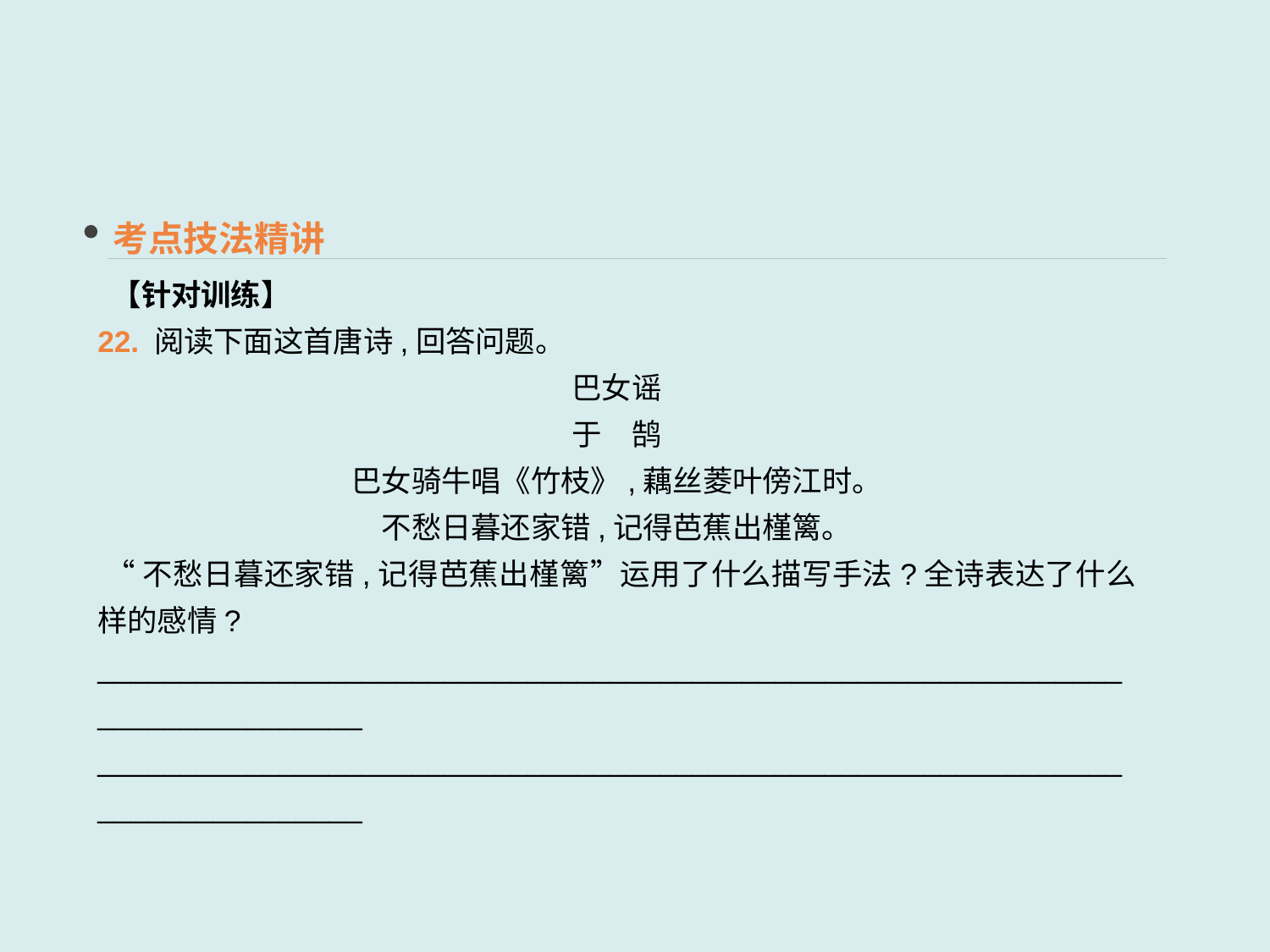

考点技法精讲

 【针对训练】
22. 阅读下面这首唐诗,回答问题。
巴女谣
于　鹄
巴女骑牛唱《竹枝》,藕丝菱叶傍江时。
不愁日暮还家错,记得芭蕉出槿篱。
 “不愁日暮还家错,记得芭蕉出槿篱”运用了什么描写手法?全诗表达了什么样的感情?
______________________________________________________________________________
______________________________________________________________________________